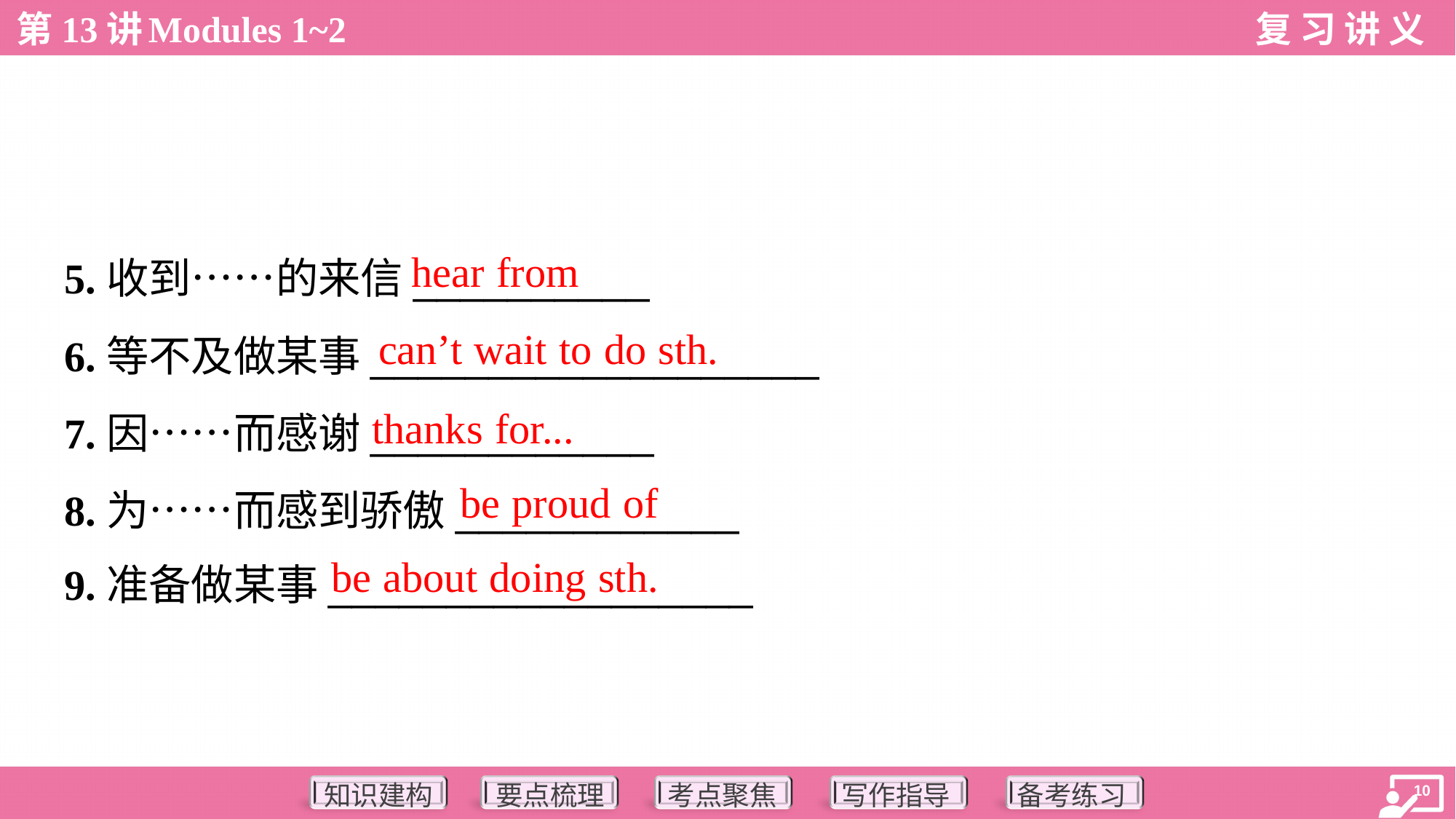

hear from
5.收到……的来信__________
6.等不及做某事___________________
7.因……而感谢____________
8.为……而感到骄傲____________
9.准备做某事__________________
can’t wait to do sth.
thanks for...
be proud of
be about doing sth.